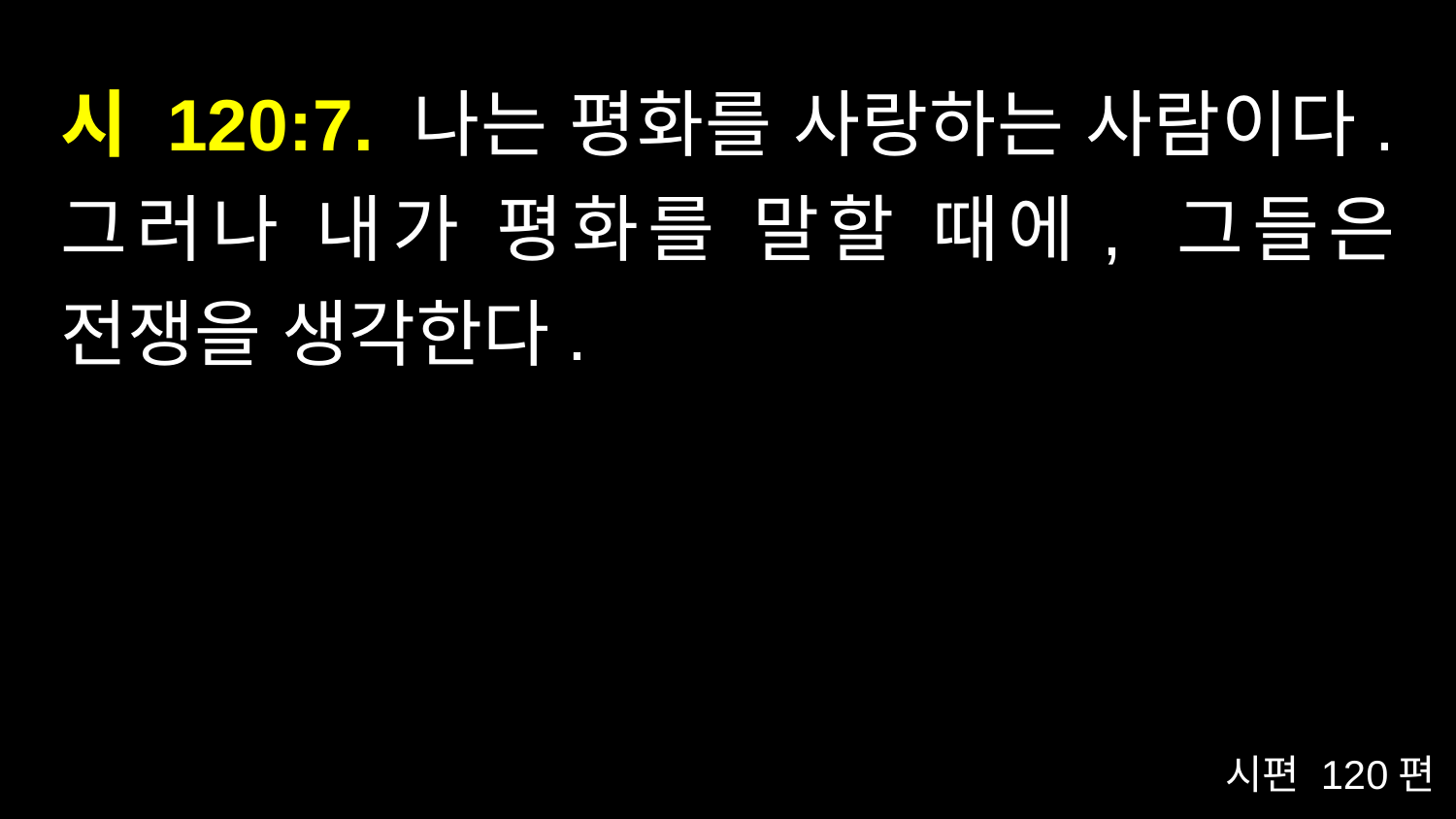

# 시 120:7. 나는 평화를 사랑하는 사람이다. 그러나 내가 평화를 말할 때에, 그들은 전쟁을 생각한다.
시편 120편